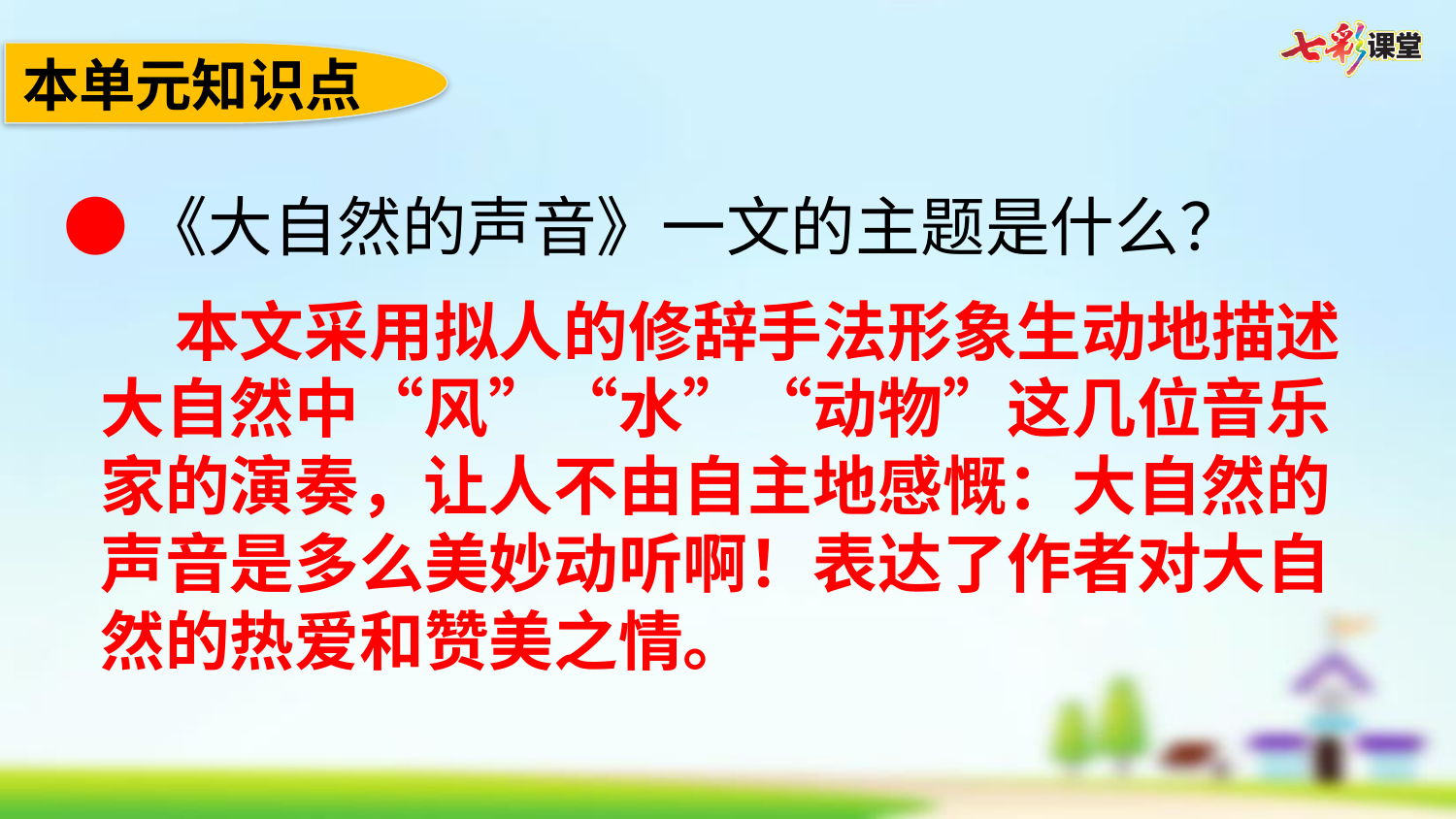

本单元知识点
●《大自然的声音》一文的主题是什么？
    本文采用拟人的修辞手法形象生动地描述大自然中“风”“水”“动物”这几位音乐家的演奏，让人不由自主地感慨：大自然的声音是多么美妙动听啊！表达了作者对大自然的热爱和赞美之情。